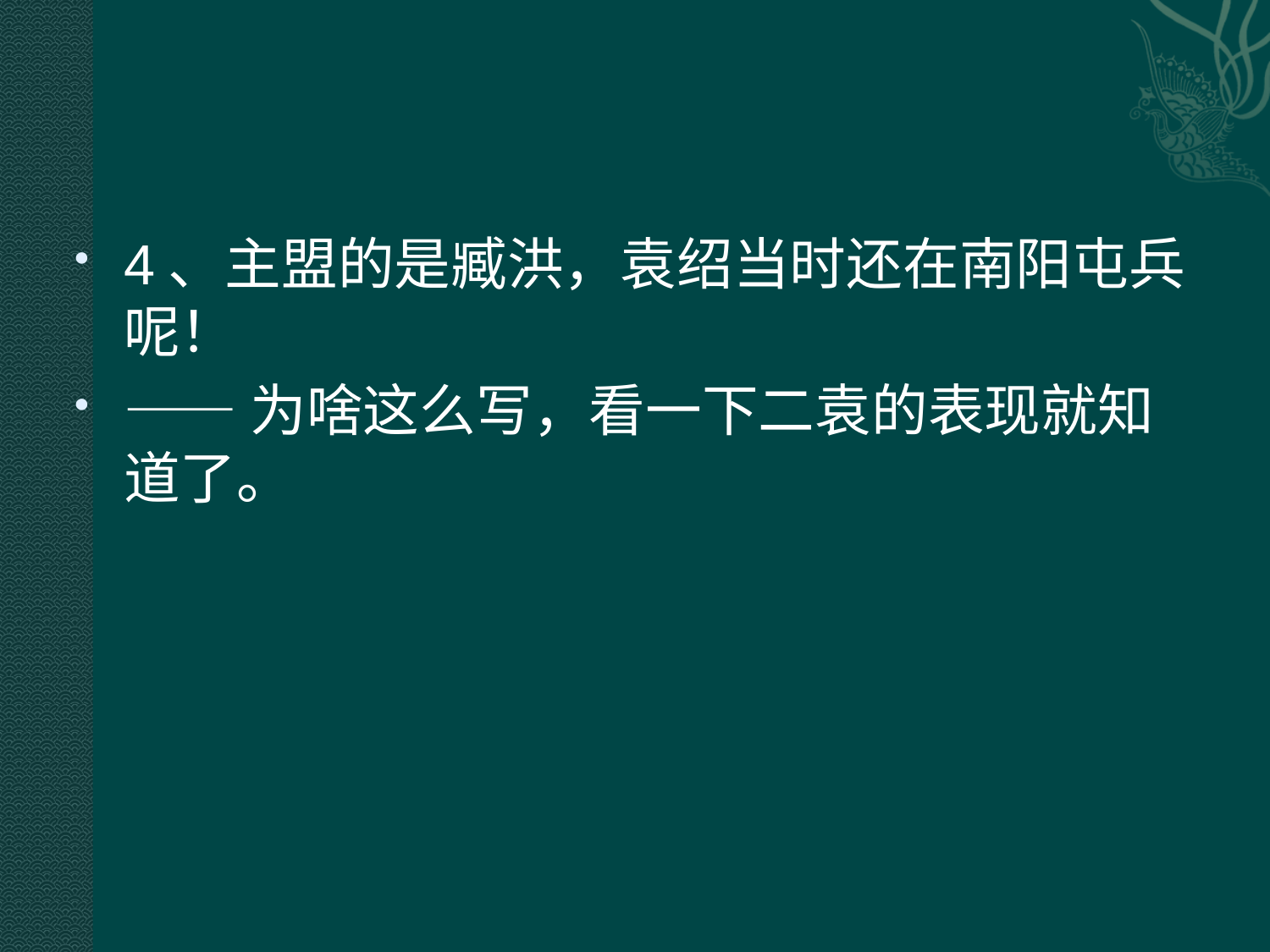

#
4、主盟的是臧洪，袁绍当时还在南阳屯兵呢！
——为啥这么写，看一下二袁的表现就知道了。